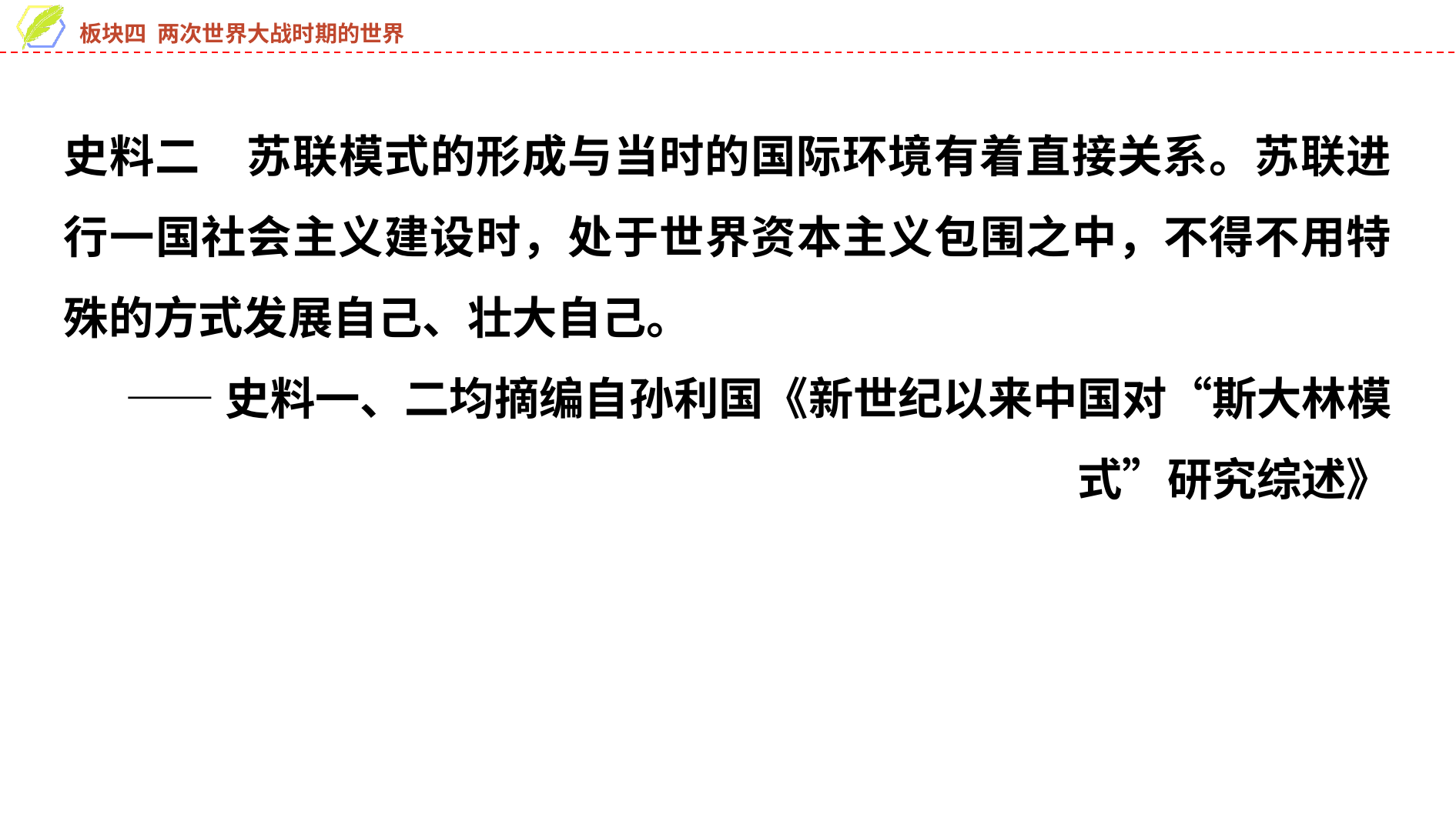

史料二　苏联模式的形成与当时的国际环境有着直接关系。苏联进行一国社会主义建设时，处于世界资本主义包围之中，不得不用特殊的方式发展自己、壮大自己。
——史料一、二均摘编自孙利国《新世纪以来中国对“斯大林模式”研究综述》